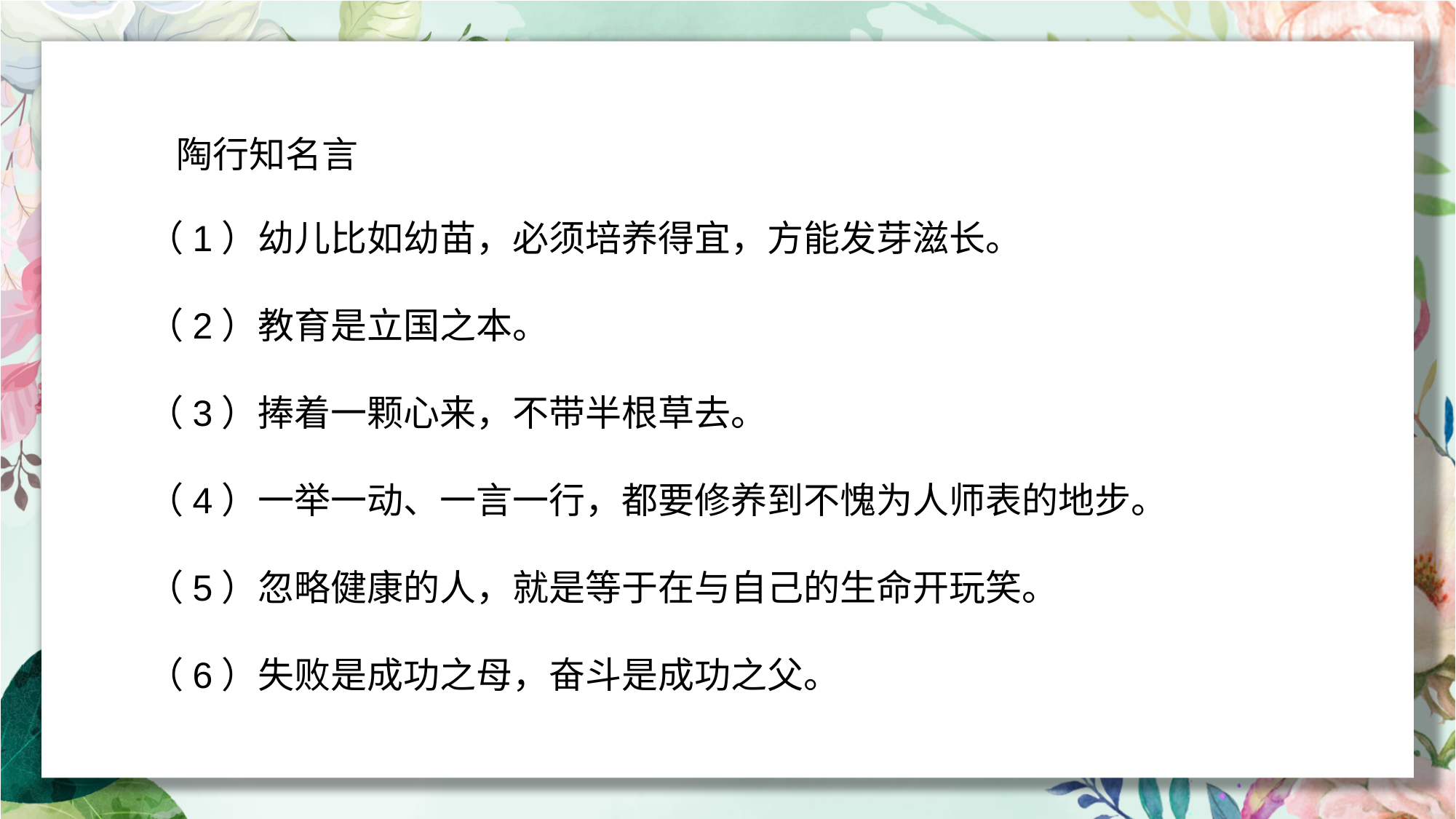

陶行知名言
（1）幼儿比如幼苗，必须培养得宜，方能发芽滋长。
（2）教育是立国之本。
（3）捧着一颗心来，不带半根草去。
（4）一举一动、一言一行，都要修养到不愧为人师表的地步。
（5）忽略健康的人，就是等于在与自己的生命开玩笑。
（6）失败是成功之母，奋斗是成功之父。